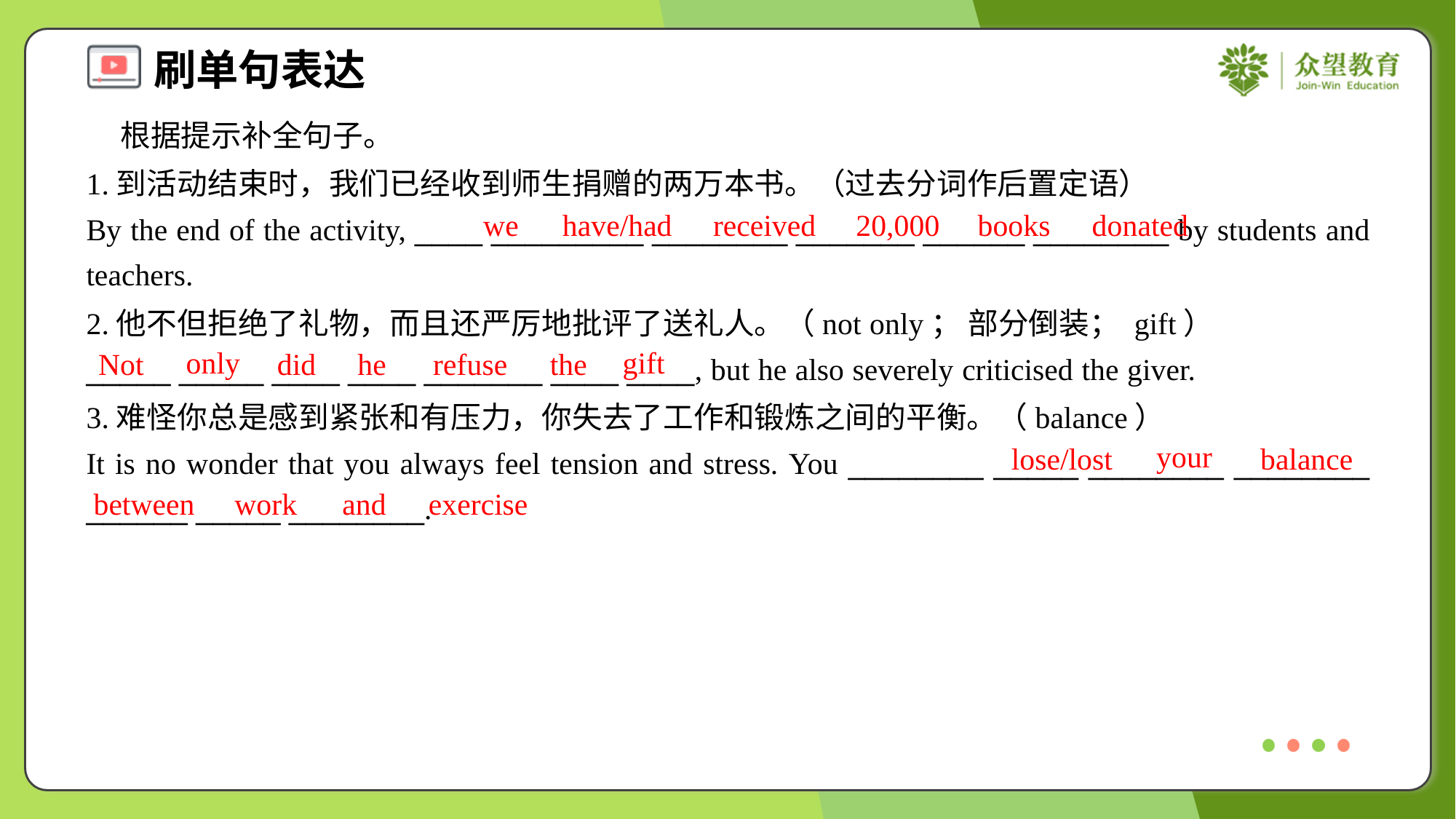

根据提示补全句子。
1.到活动结束时，我们已经收到师生捐赠的两万本书。（过去分词作后置定语）
By the end of the activity, ____ _________ ________ _______ ______ ________ by students and teachers.
we
have/had
received
20,000
books
donated
2.他不但拒绝了礼物，而且还严厉地批评了送礼人。（not only； 部分倒装； gift）
_____ _____ ____ ____ _______ ____ ____, but he also severely criticised the giver.
only
gift
Not
did
he
refuse
the
3.难怪你总是感到紧张和有压力，你失去了工作和锻炼之间的平衡。（balance）
It is no wonder that you always feel tension and stress. You ________ _____ ________ ________ ______ _____ ________.
your
lose/lost
balance
between
work
and
exercise